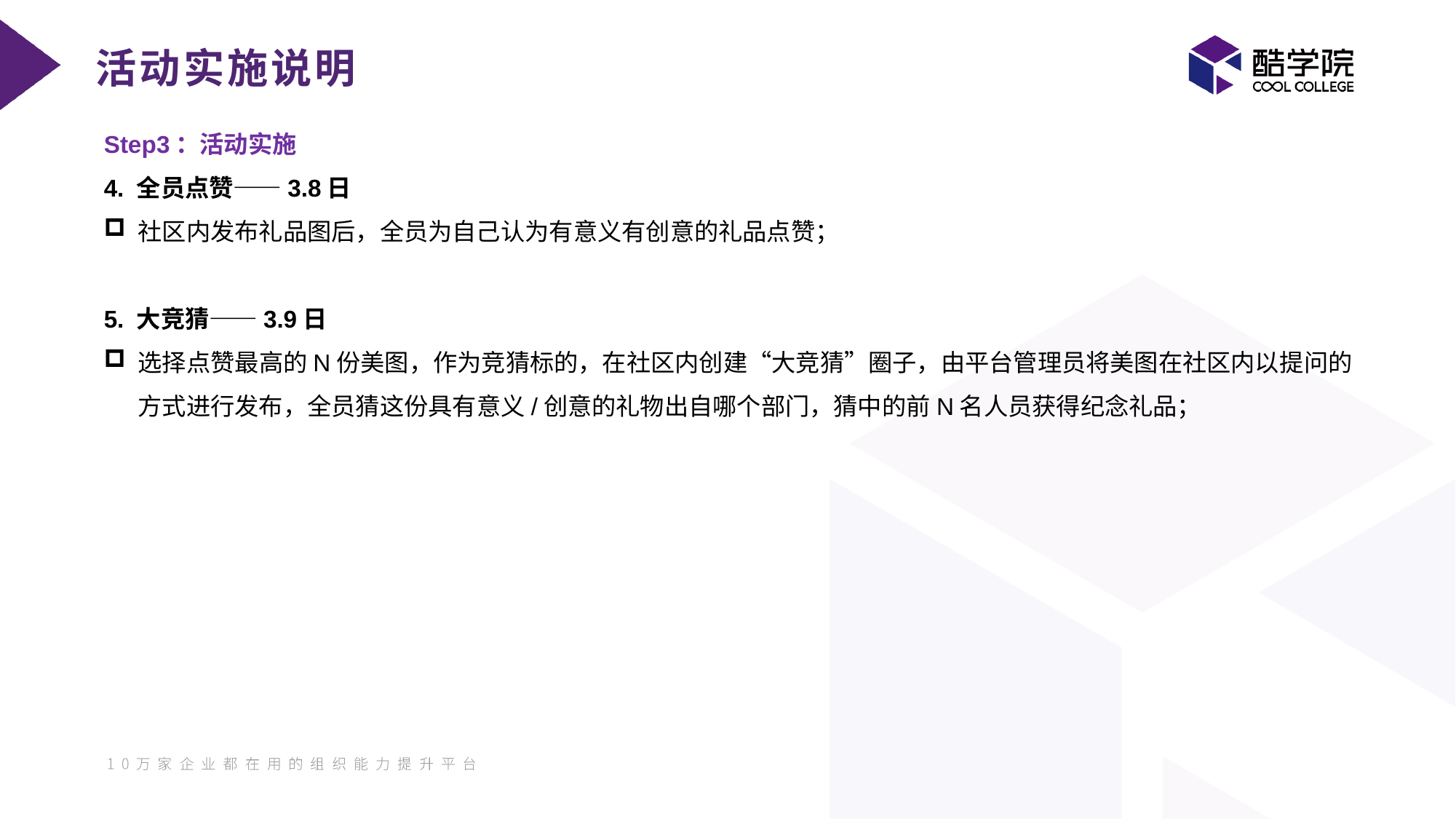

活动实施说明
Step3：活动实施
4. 全员点赞——3.8日
社区内发布礼品图后，全员为自己认为有意义有创意的礼品点赞；

5. 大竞猜——3.9日
选择点赞最高的N份美图，作为竞猜标的，在社区内创建“大竞猜”圈子，由平台管理员将美图在社区内以提问的方式进行发布，全员猜这份具有意义/创意的礼物出自哪个部门，猜中的前N名人员获得纪念礼品；